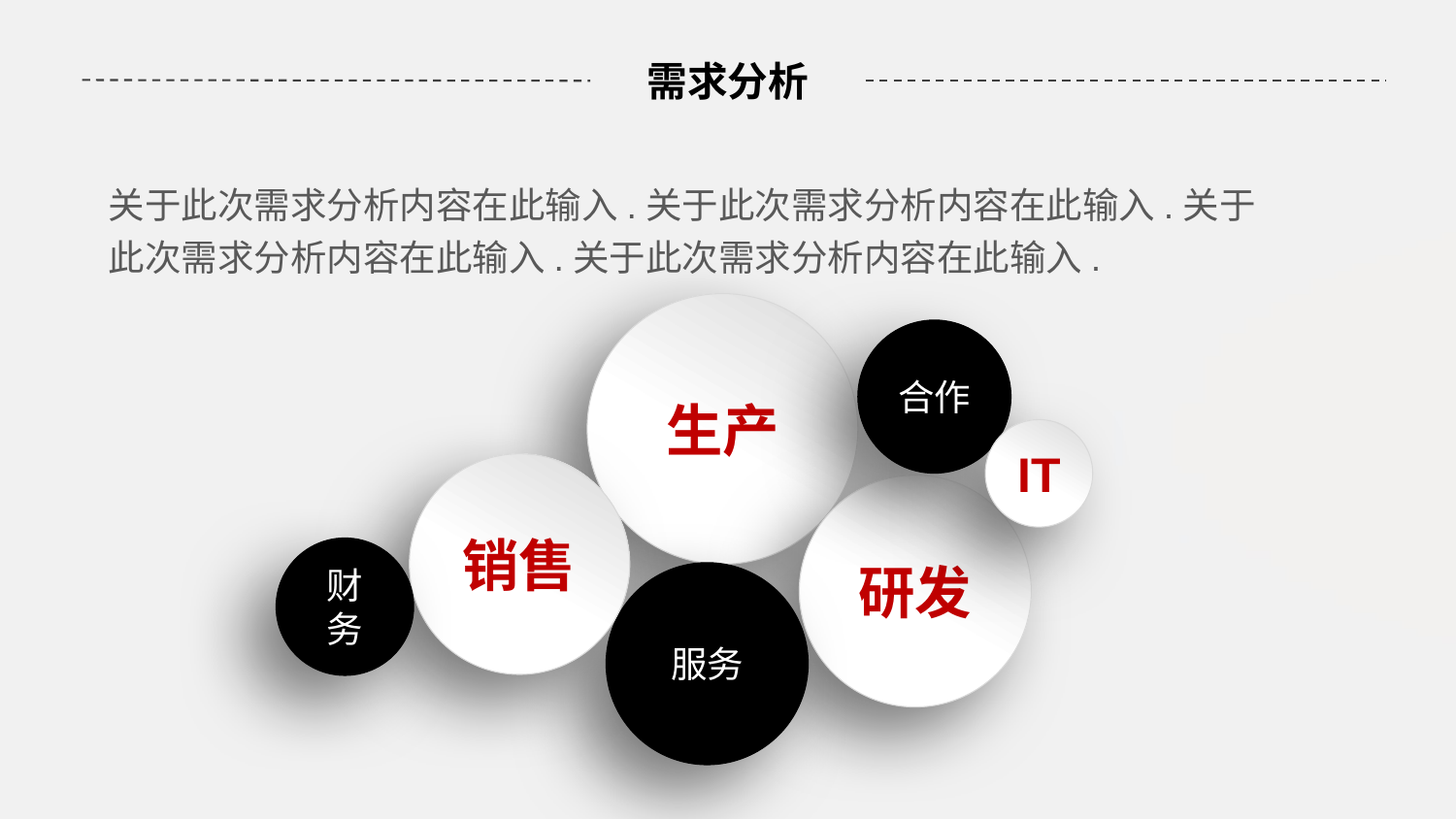

# 需求分析
关于此次需求分析内容在此输入.关于此次需求分析内容在此输入.关于此次需求分析内容在此输入.关于此次需求分析内容在此输入.
生产
合作
IT
销售
研发
财务
服务